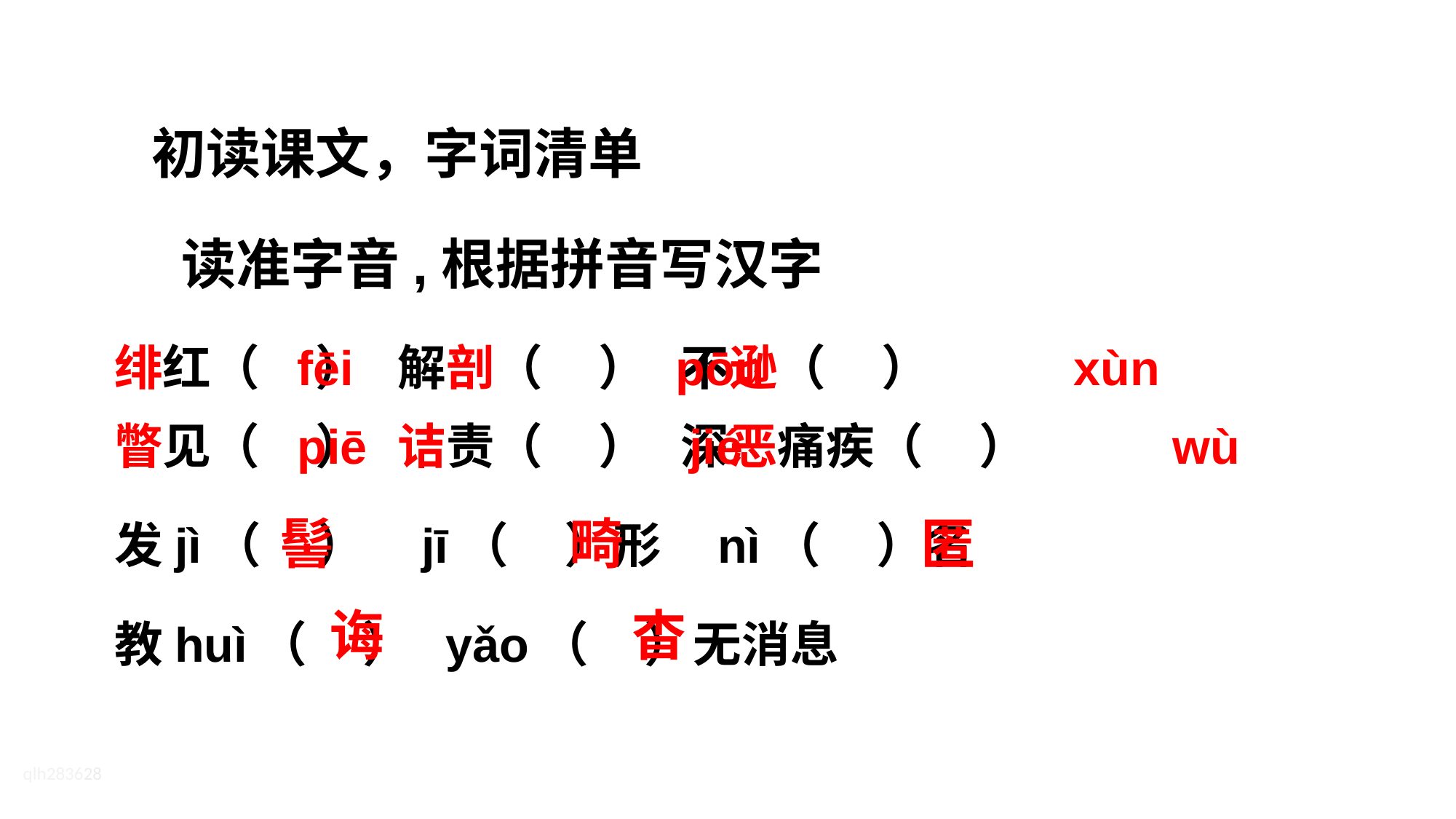

初读课文，字词清单
读准字音,根据拼音写汉字
绯红（     ）   解剖（     ）   不逊（     ）
瞥见（     ）   诘责（     ）   深恶痛疾（     ）
发jì（     ）    jī（     ）形    nì（     ）名
教huì（     ）  yǎo（     ）无消息
fēi                        pōu                       xùn
piē                        jié                                wù
髻                   畸                        匿
   诲                    杳
qlh283628